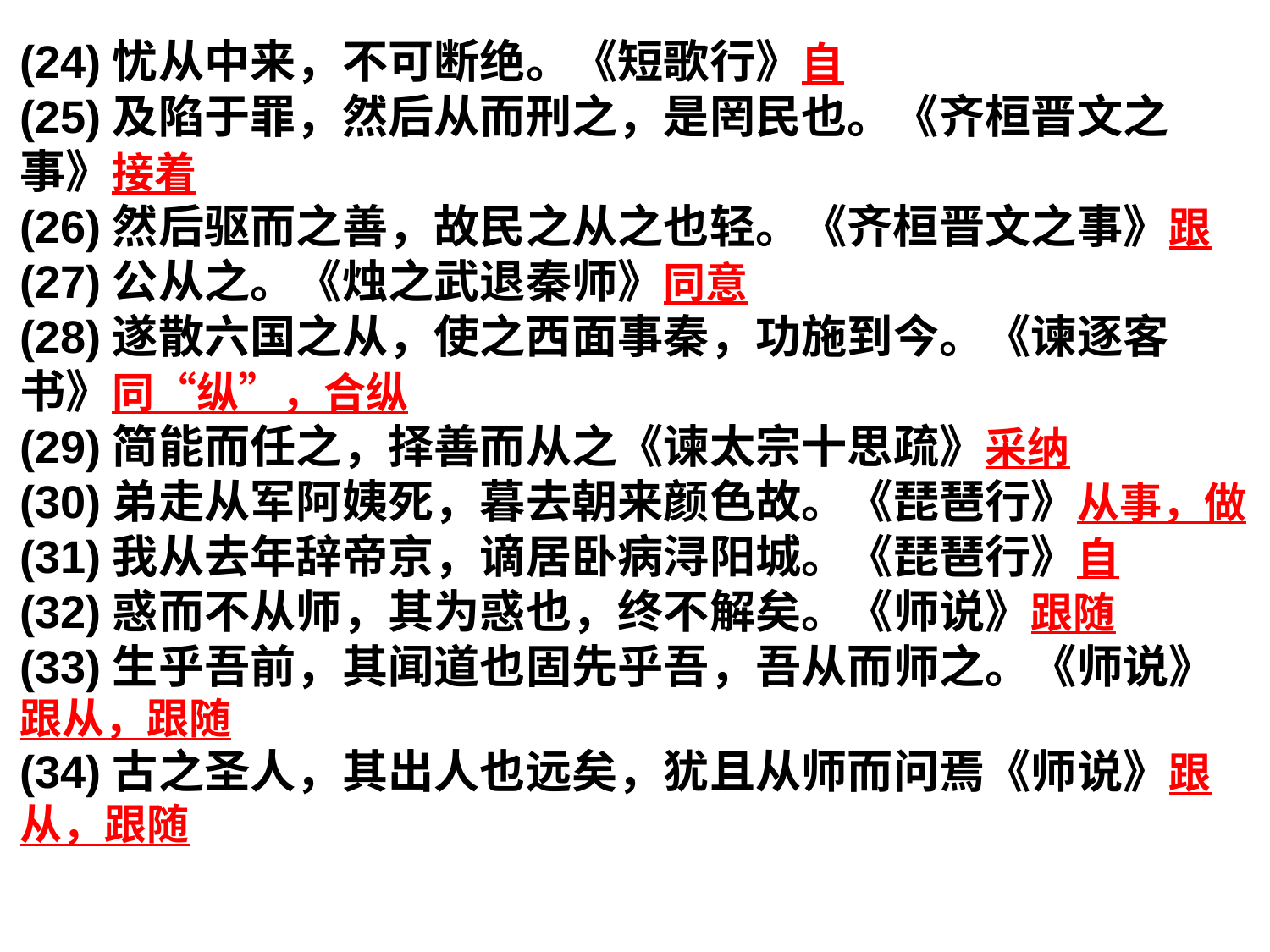

(24)忧从中来，不可断绝。《短歌行》自
(25)及陷于罪，然后从而刑之，是罔民也。《齐桓晋文之事》接着
(26)然后驱而之善，故民之从之也轻。《齐桓晋文之事》跟
(27)公从之。《烛之武退秦师》同意
(28)遂散六国之从，使之西面事秦，功施到今。《谏逐客书》同“纵”，合纵
(29)简能而任之，择善而从之《谏太宗十思疏》采纳
(30)弟走从军阿姨死，暮去朝来颜色故。《琵琶行》从事，做
(31)我从去年辞帝京，谪居卧病浔阳城。《琵琶行》自
(32)惑而不从师，其为惑也，终不解矣。《师说》跟随
(33)生乎吾前，其闻道也固先乎吾，吾从而师之。《师说》跟从，跟随
(34)古之圣人，其出人也远矣，犹且从师而问焉《师说》跟从，跟随